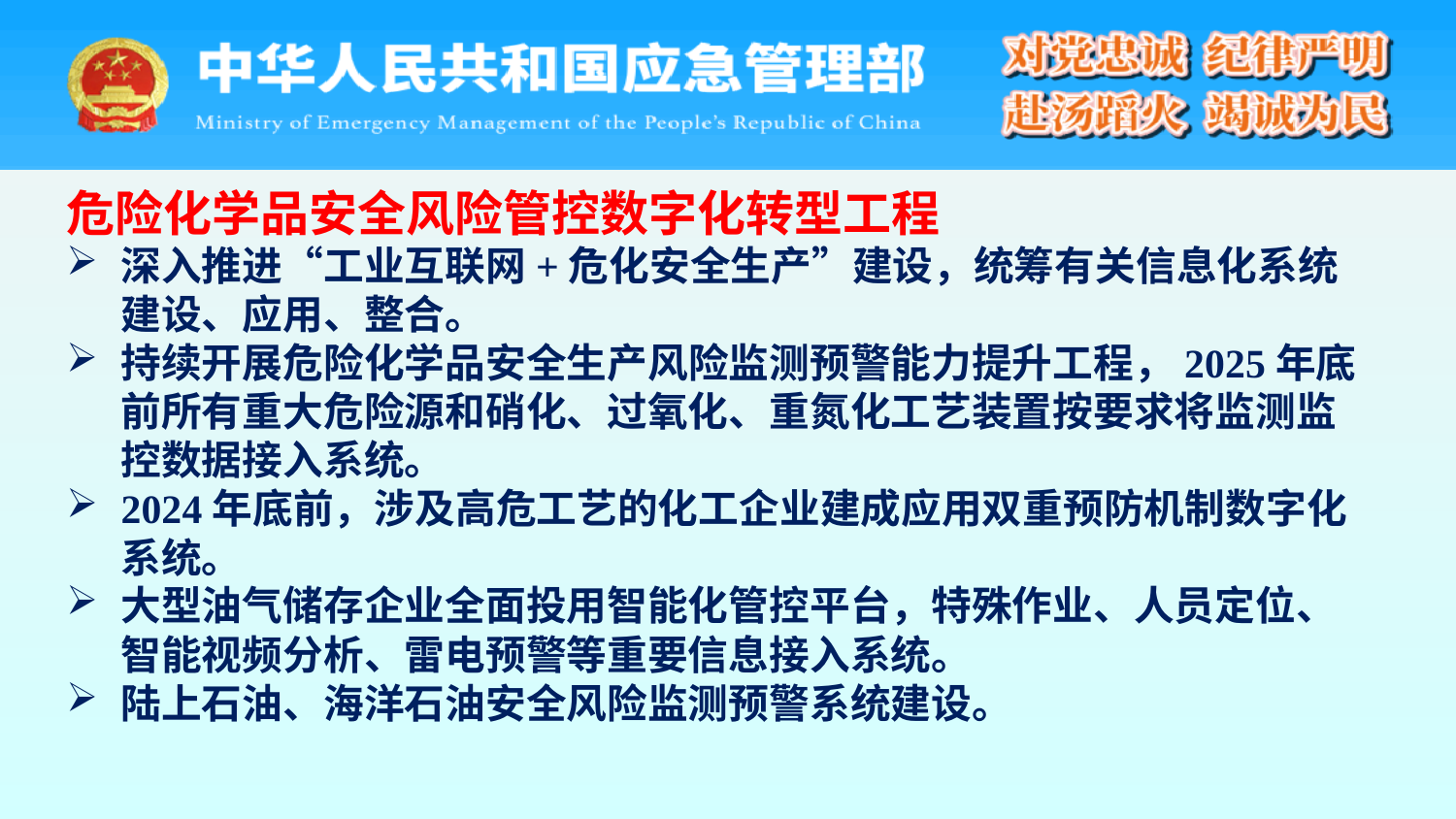

危险化学品安全风险管控数字化转型工程
深入推进“工业互联网+危化安全生产”建设，统筹有关信息化系统建设、应用、整合。
持续开展危险化学品安全生产风险监测预警能力提升工程，2025年底前所有重大危险源和硝化、过氧化、重氮化工艺装置按要求将监测监控数据接入系统。
2024年底前，涉及高危工艺的化工企业建成应用双重预防机制数字化系统。
大型油气储存企业全面投用智能化管控平台，特殊作业、人员定位、智能视频分析、雷电预警等重要信息接入系统。
陆上石油、海洋石油安全风险监测预警系统建设。

72